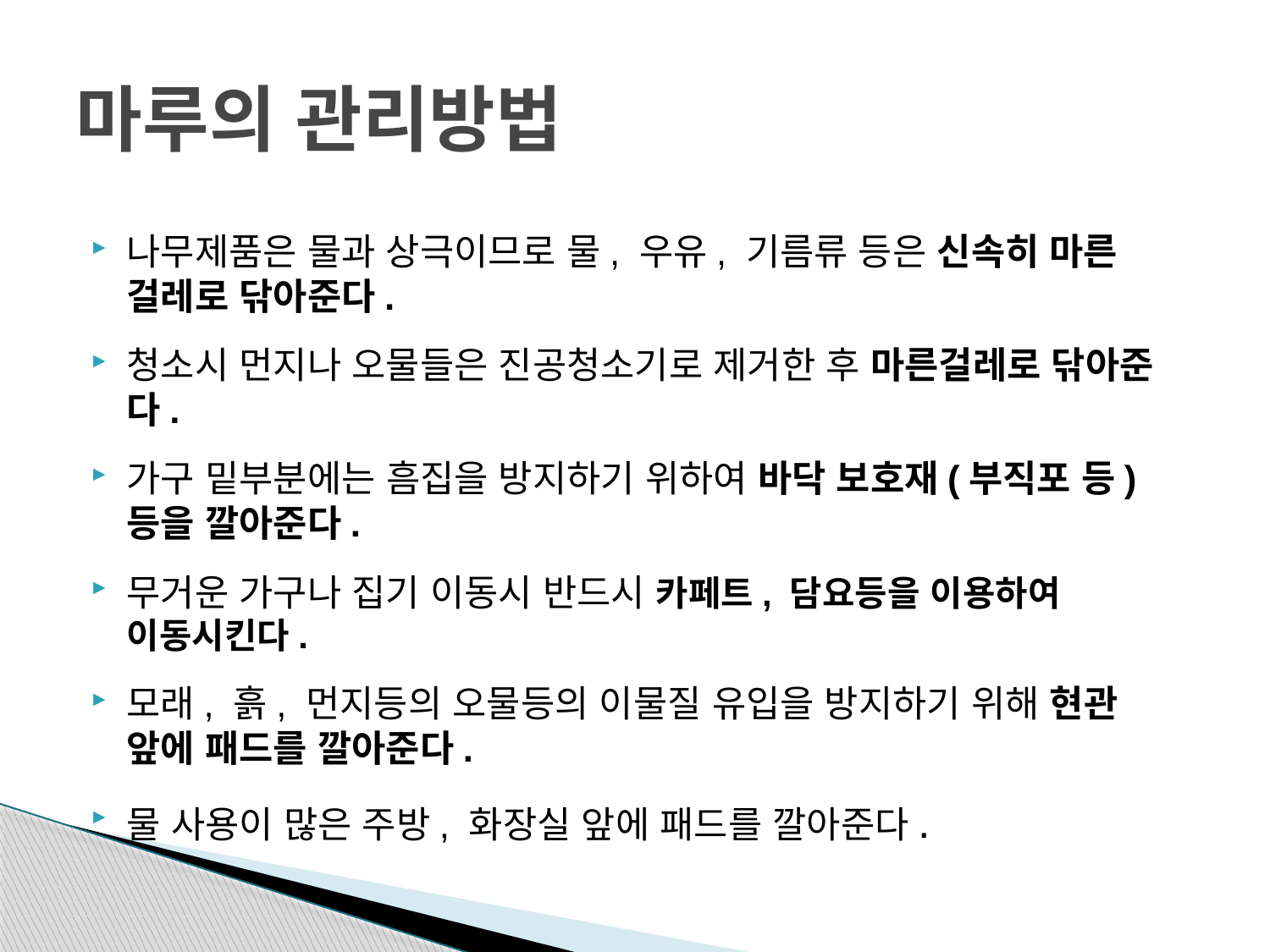

# 마루의 관리방법
나무제품은 물과 상극이므로 물, 우유, 기름류 등은 신속히 마른 걸레로 닦아준다.

청소시 먼지나 오물들은 진공청소기로 제거한 후 마른걸레로 닦아준다.

가구 밑부분에는 흠집을 방지하기 위하여 바닥 보호재(부직포 등)등을 깔아준다.

무거운 가구나 집기 이동시 반드시 카페트, 담요등을 이용하여 이동시킨다.

모래, 흙, 먼지등의 오물등의 이물질 유입을 방지하기 위해 현관 앞에 패드를 깔아준다.

물 사용이 많은 주방, 화장실 앞에 패드를 깔아준다.